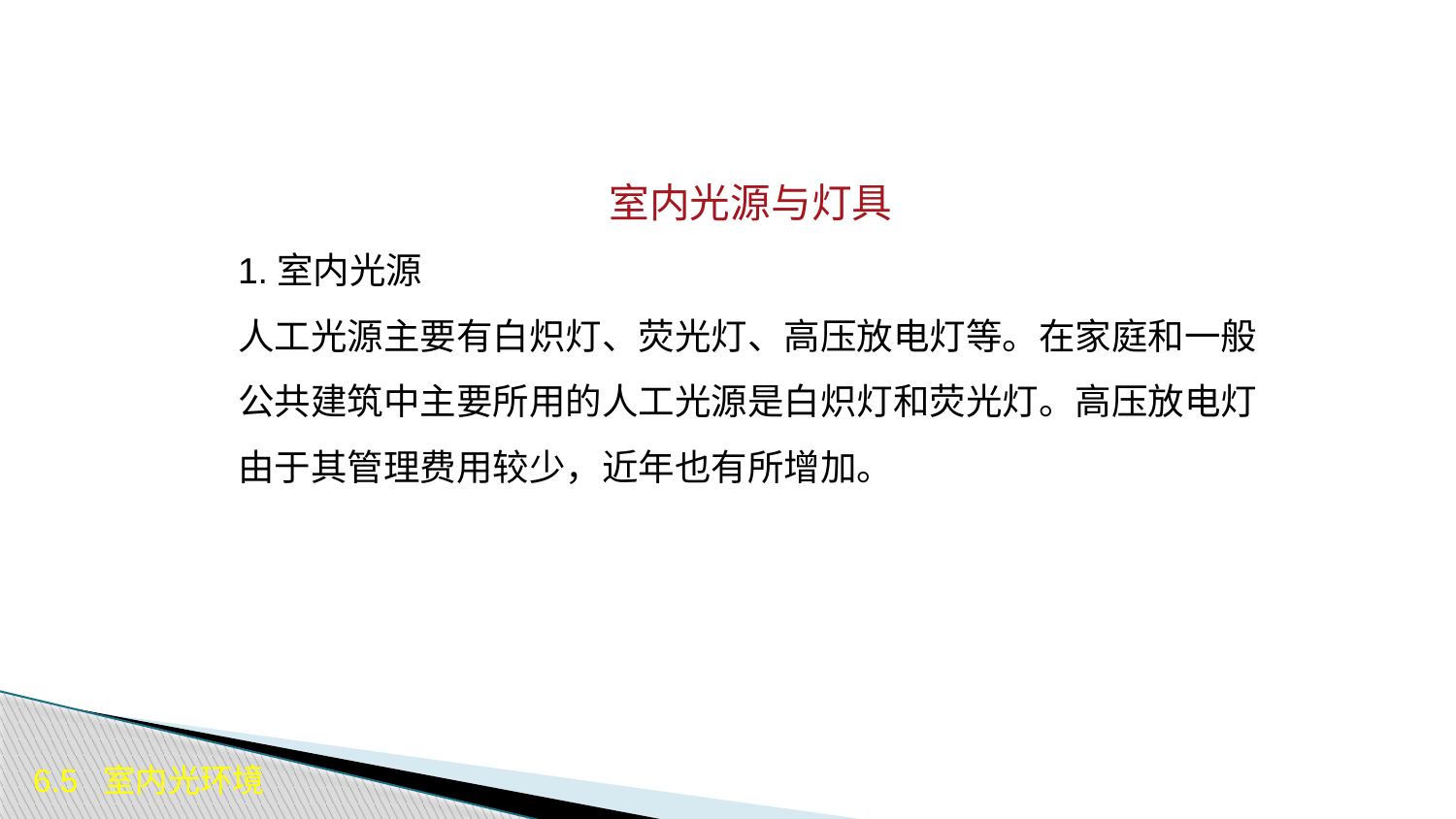

室内光源与灯具
1.室内光源
人工光源主要有白炽灯、荧光灯、高压放电灯等。在家庭和一般公共建筑中主要所用的人工光源是白炽灯和荧光灯。高压放电灯由于其管理费用较少，近年也有所增加。
6.5  室内光环境